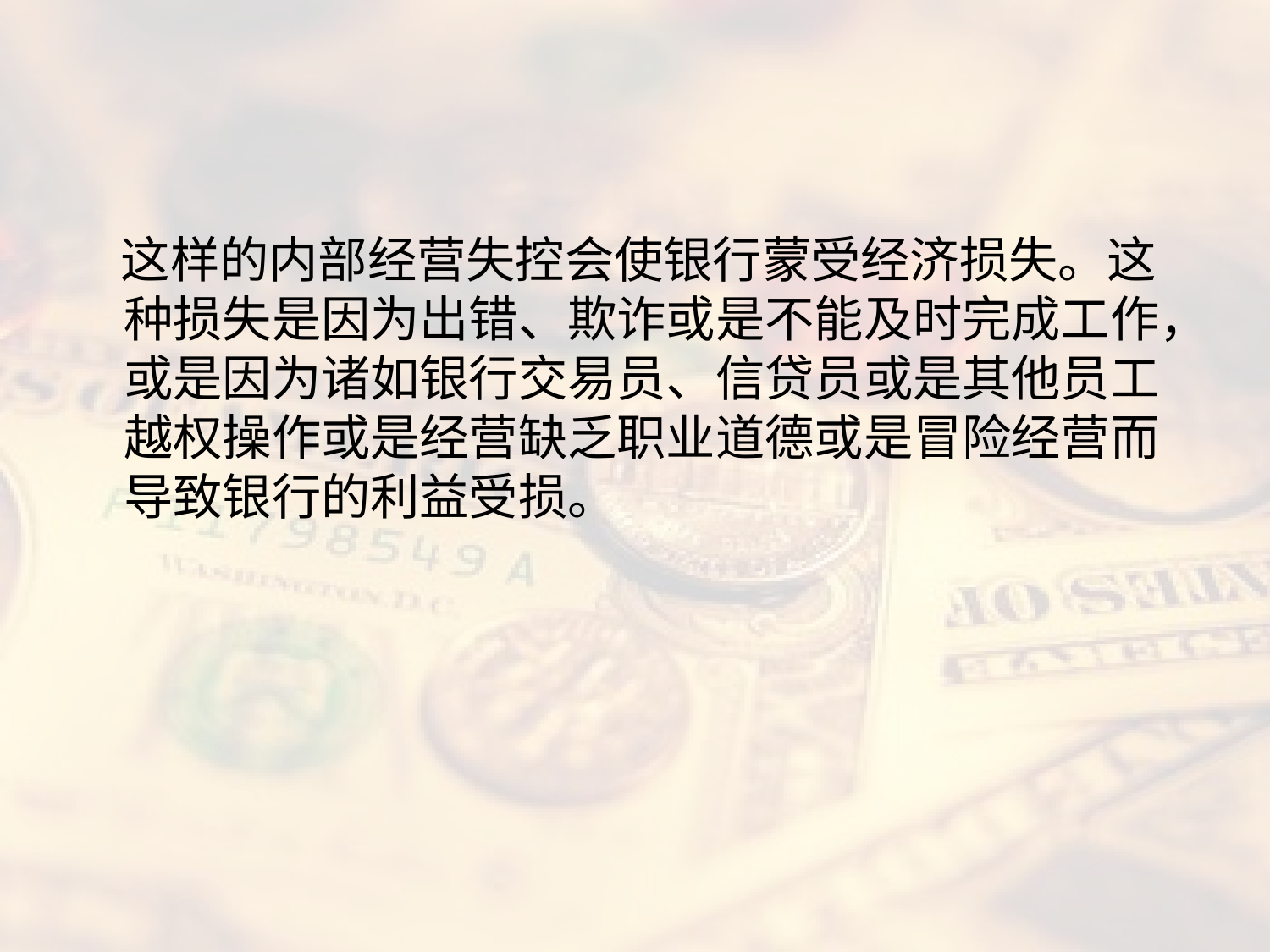

#
   这样的内部经营失控会使银行蒙受经济损失。这种损失是因为出错、欺诈或是不能及时完成工作，或是因为诸如银行交易员、信贷员或是其他员工越权操作或是经营缺乏职业道德或是冒险经营而导致银行的利益受损。